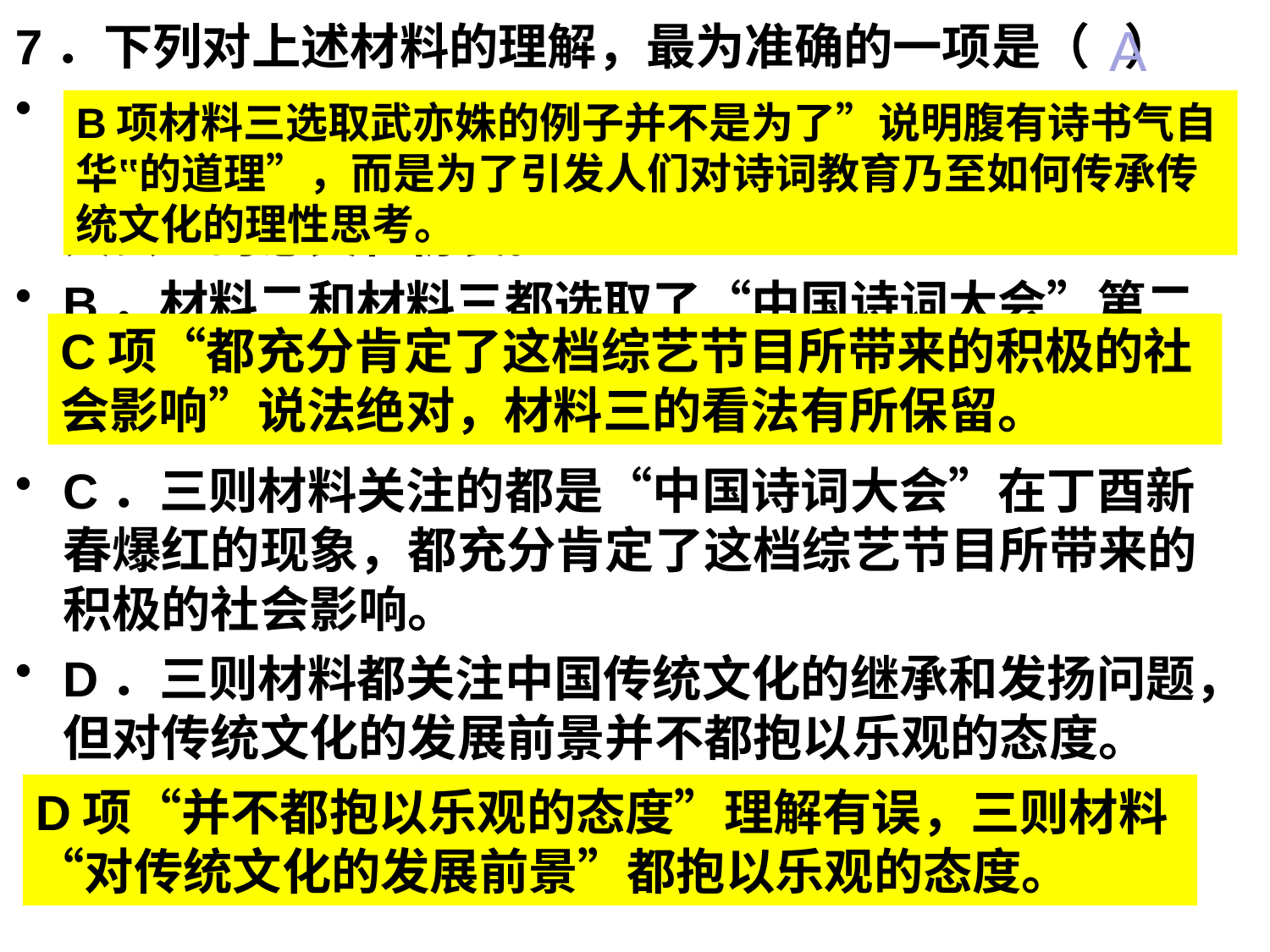

7．下列对上述材料的理解，最为准确的一项是（   ）
A．材料一侧重阐述“中国诗词大会”风靡全国的原因，材料二从主创者的角度侧重阐述举办“中国诗词大会”的意义和初衷。
B．材料二和材料三都选取了“中国诗词大会”第二季总冠军武亦姝的例子，旨在说明“腹有诗书气自华”的道理。
C．三则材料关注的都是“中国诗词大会”在丁酉新春爆红的现象，都充分肯定了这档综艺节目所带来的积极的社会影响。
D．三则材料都关注中国传统文化的继承和发扬问题，但对传统文化的发展前景并不都抱以乐观的态度。
A
#
B项材料三选取武亦姝的例子并不是为了”说明腹有诗书气自华‟的道理”，而是为了引发人们对诗词教育乃至如何传承传统文化的理性思考。
C项“都充分肯定了这档综艺节目所带来的积极的社会影响”说法绝对，材料三的看法有所保留。
D项“并不都抱以乐观的态度”理解有误，三则材料“对传统文化的发展前景”都抱以乐观的态度。